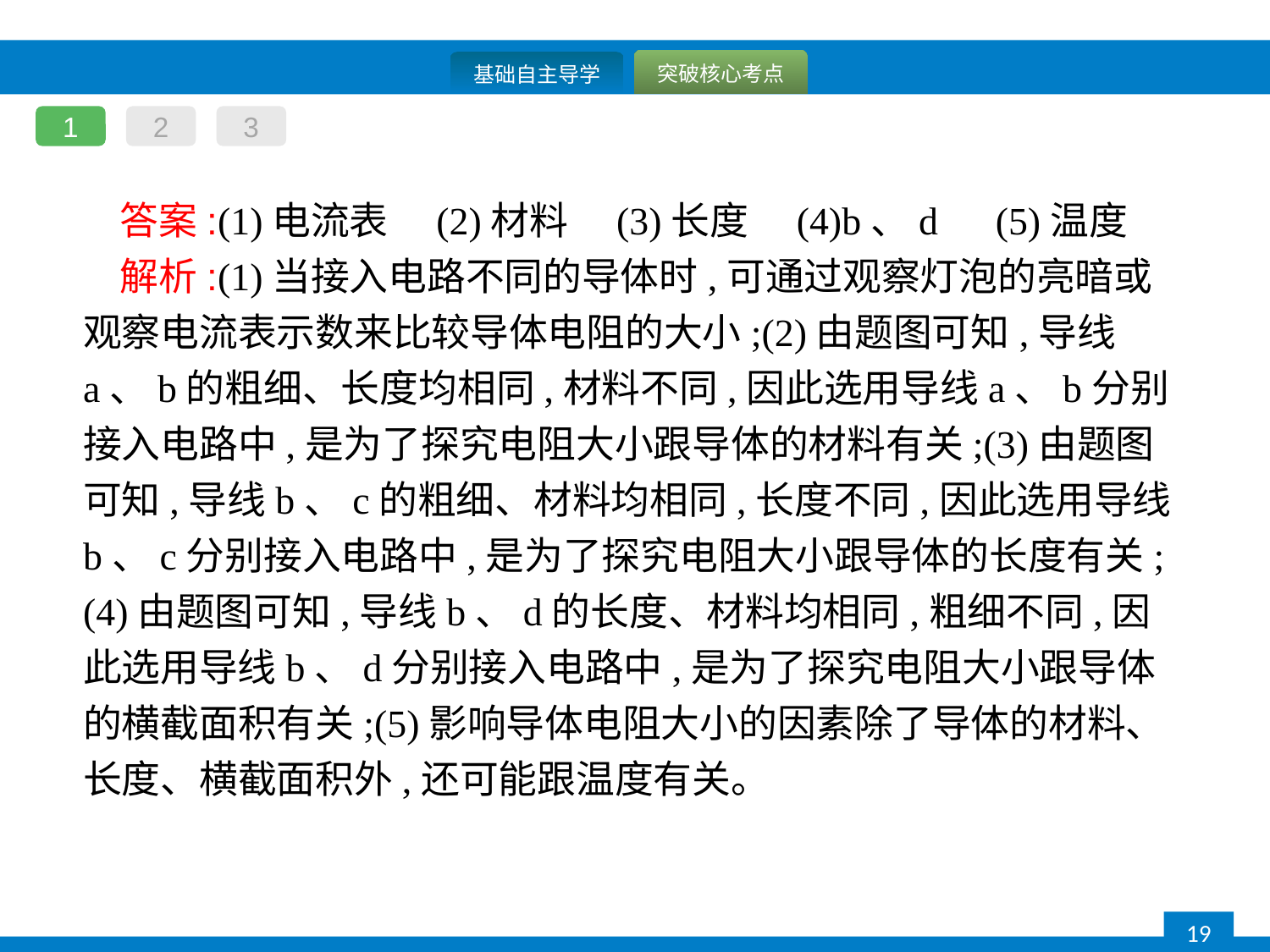

1
2
3
答案:(1)电流表　(2)材料　(3)长度　(4)b、d　(5)温度
解析:(1)当接入电路不同的导体时,可通过观察灯泡的亮暗或观察电流表示数来比较导体电阻的大小;(2)由题图可知,导线a、b的粗细、长度均相同,材料不同,因此选用导线a、b分别接入电路中,是为了探究电阻大小跟导体的材料有关;(3)由题图可知,导线b、c的粗细、材料均相同,长度不同,因此选用导线b、c分别接入电路中,是为了探究电阻大小跟导体的长度有关;(4)由题图可知,导线b、d的长度、材料均相同,粗细不同,因此选用导线b、d分别接入电路中,是为了探究电阻大小跟导体的横截面积有关;(5)影响导体电阻大小的因素除了导体的材料、长度、横截面积外,还可能跟温度有关。